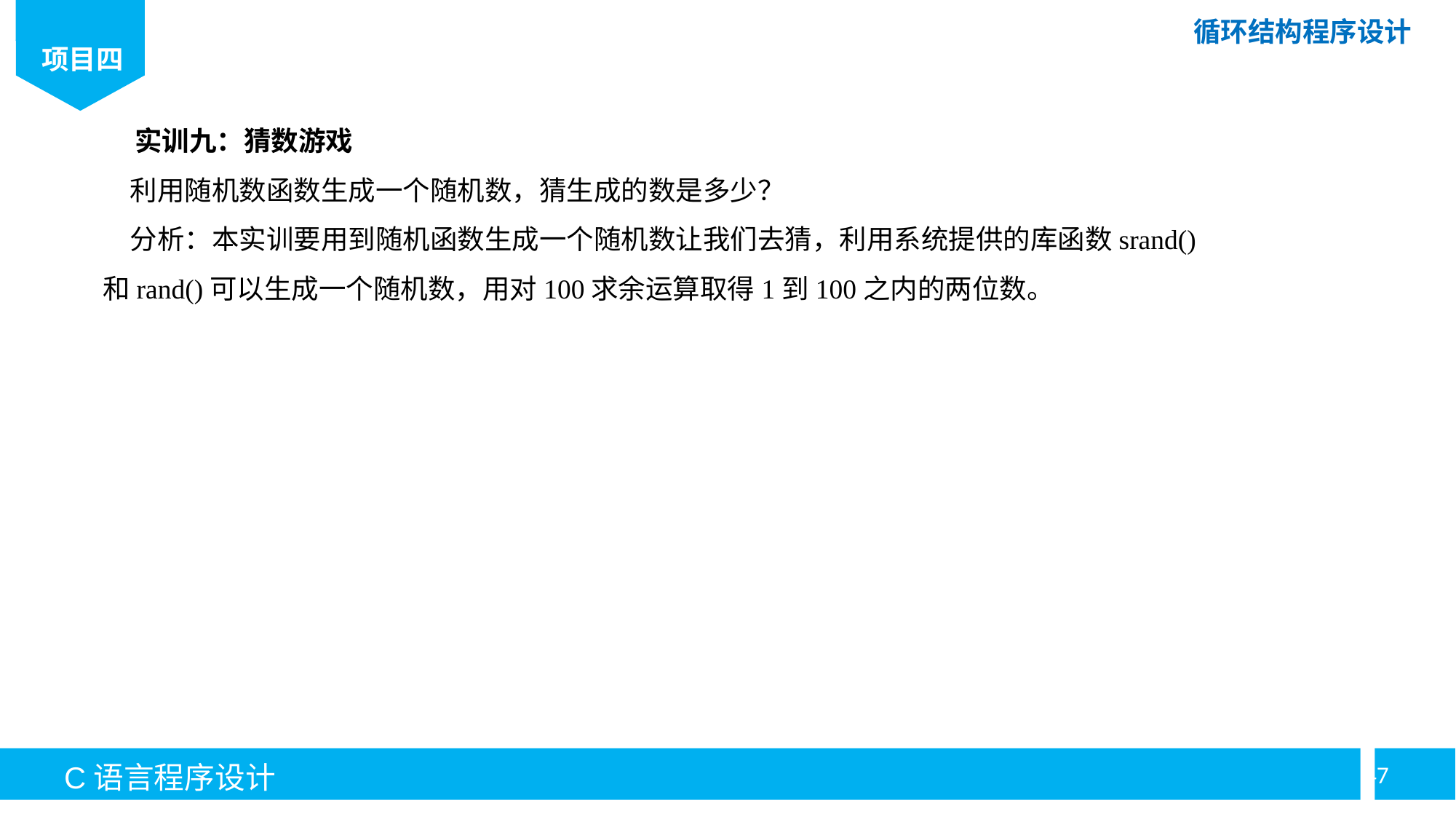

实训九：猜数游戏
利用随机数函数生成一个随机数，猜生成的数是多少？
分析：本实训要用到随机函数生成一个随机数让我们去猜，利用系统提供的库函数srand()和rand()可以生成一个随机数，用对100求余运算取得1到100之内的两位数。